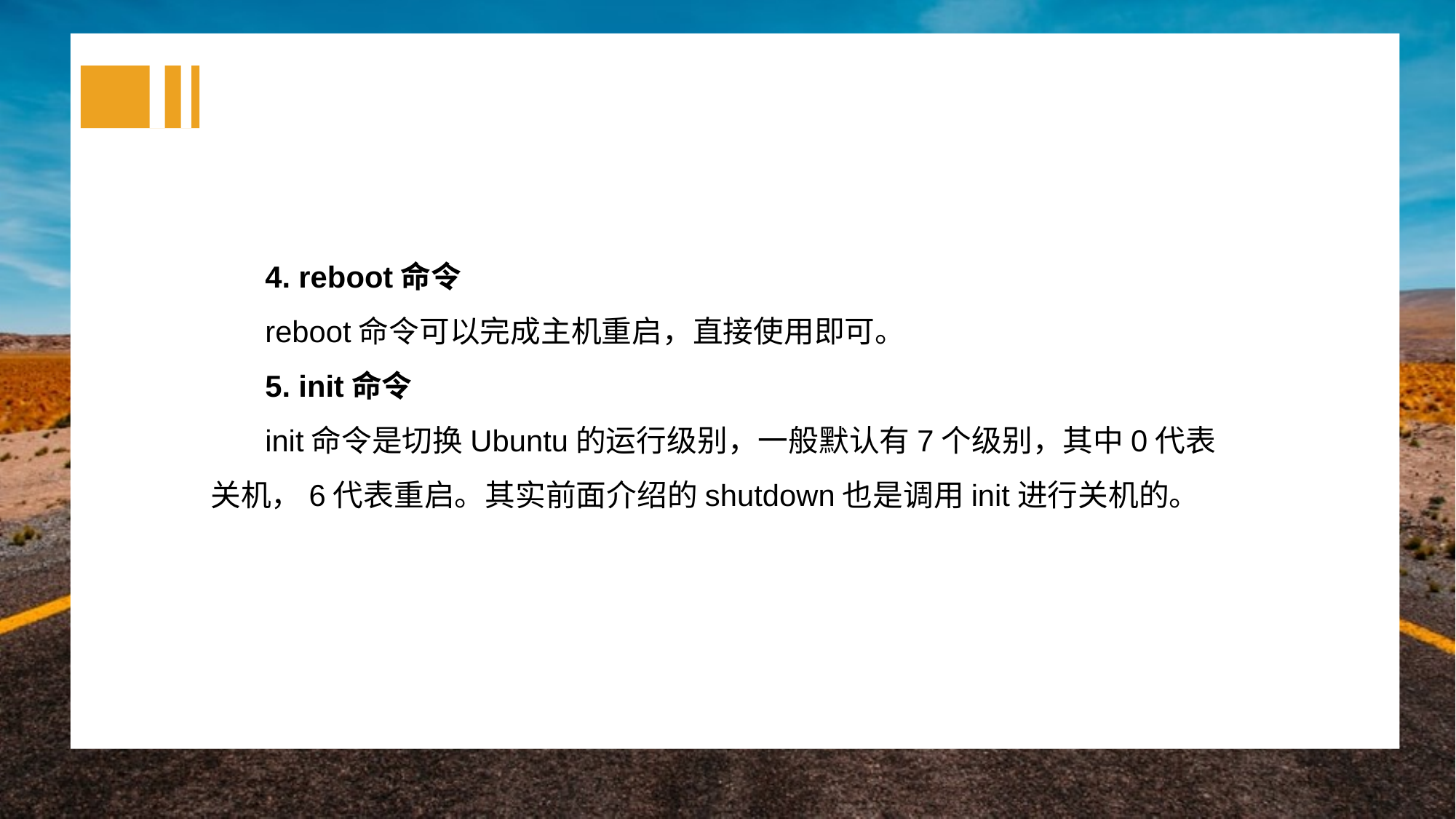

4. reboot命令
reboot命令可以完成主机重启，直接使用即可。
5. init命令
init命令是切换Ubuntu的运行级别，一般默认有7个级别，其中0代表关机，6代表重启。其实前面介绍的shutdown也是调用init进行关机的。